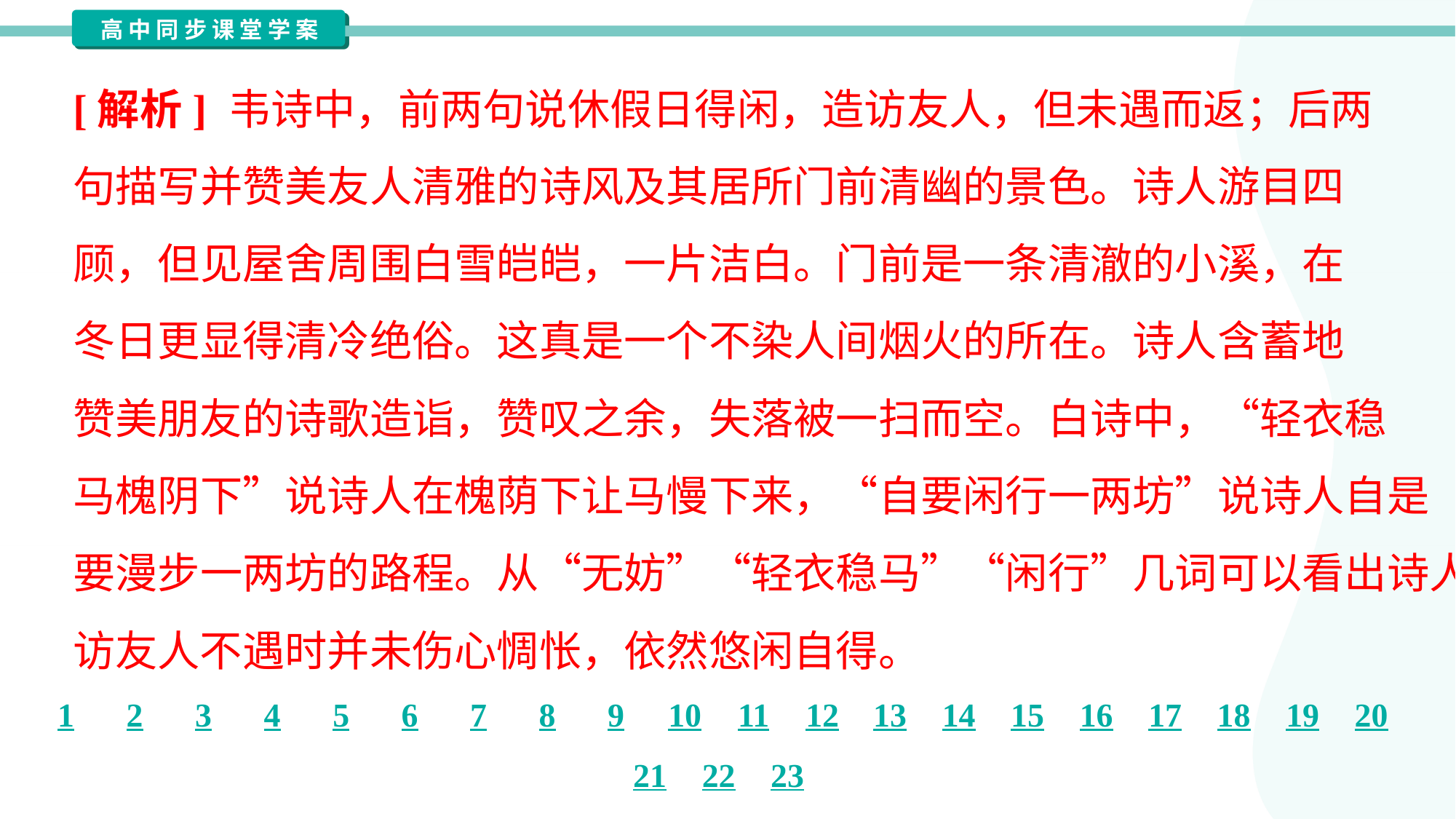

[解析] 韦诗中，前两句说休假日得闲，造访友人，但未遇而返；后两
句描写并赞美友人清雅的诗风及其居所门前清幽的景色。诗人游目四
顾，但见屋舍周围白雪皑皑，一片洁白。门前是一条清澈的小溪，在
冬日更显得清冷绝俗。这真是一个不染人间烟火的所在。诗人含蓄地
赞美朋友的诗歌造诣，赞叹之余，失落被一扫而空。白诗中，“轻衣稳
马槐阴下”说诗人在槐荫下让马慢下来，“自要闲行一两坊”说诗人自是
要漫步一两坊的路程。从“无妨”“轻衣稳马”“闲行”几词可以看出诗人寻
访友人不遇时并未伤心惆怅，依然悠闲自得。